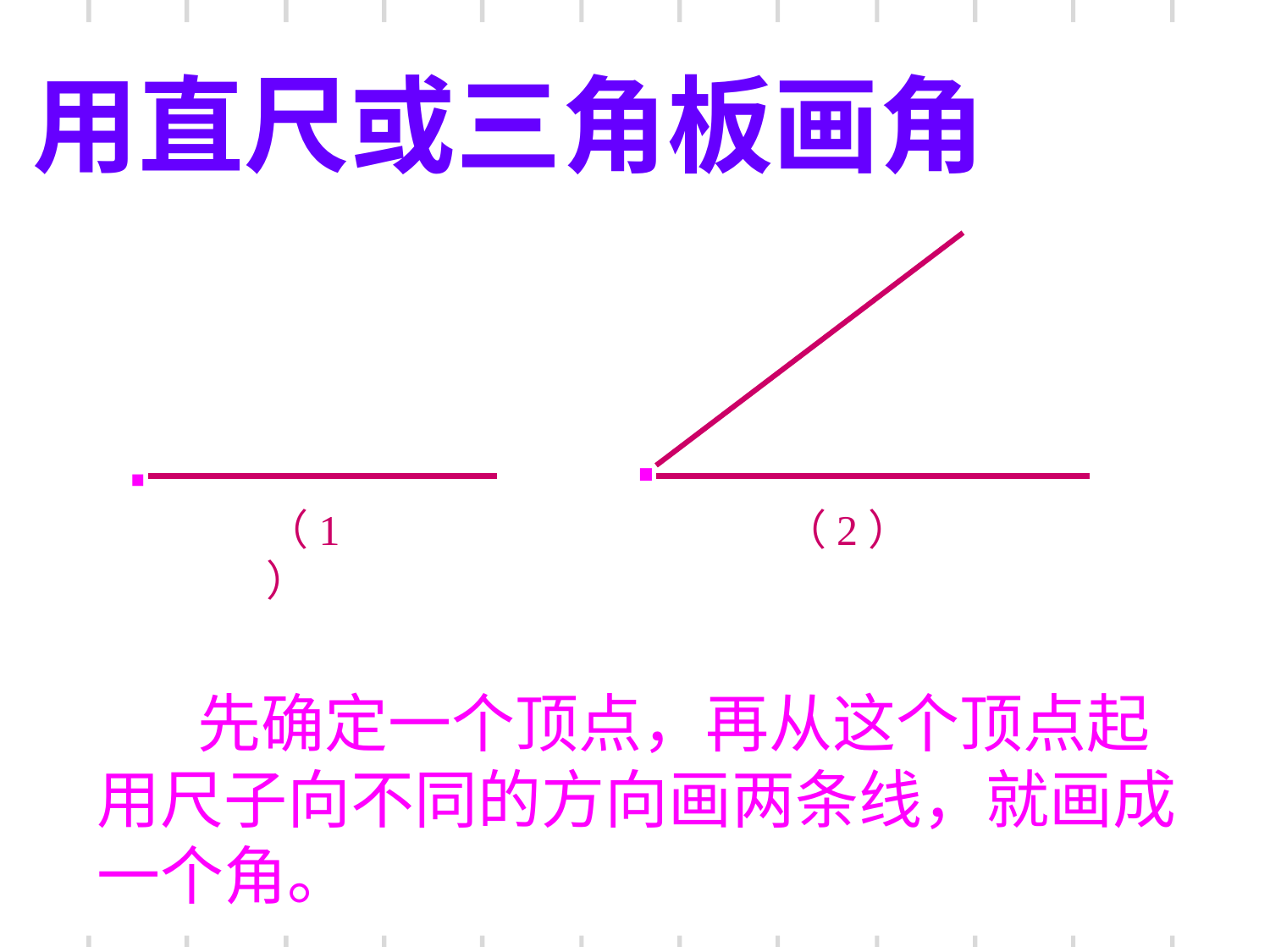

用直尺或三角板画角
·
·
（1）
（2）
      先确定一个顶点，再从这个顶点起用尺子向不同的方向画两条线，就画成一个角。